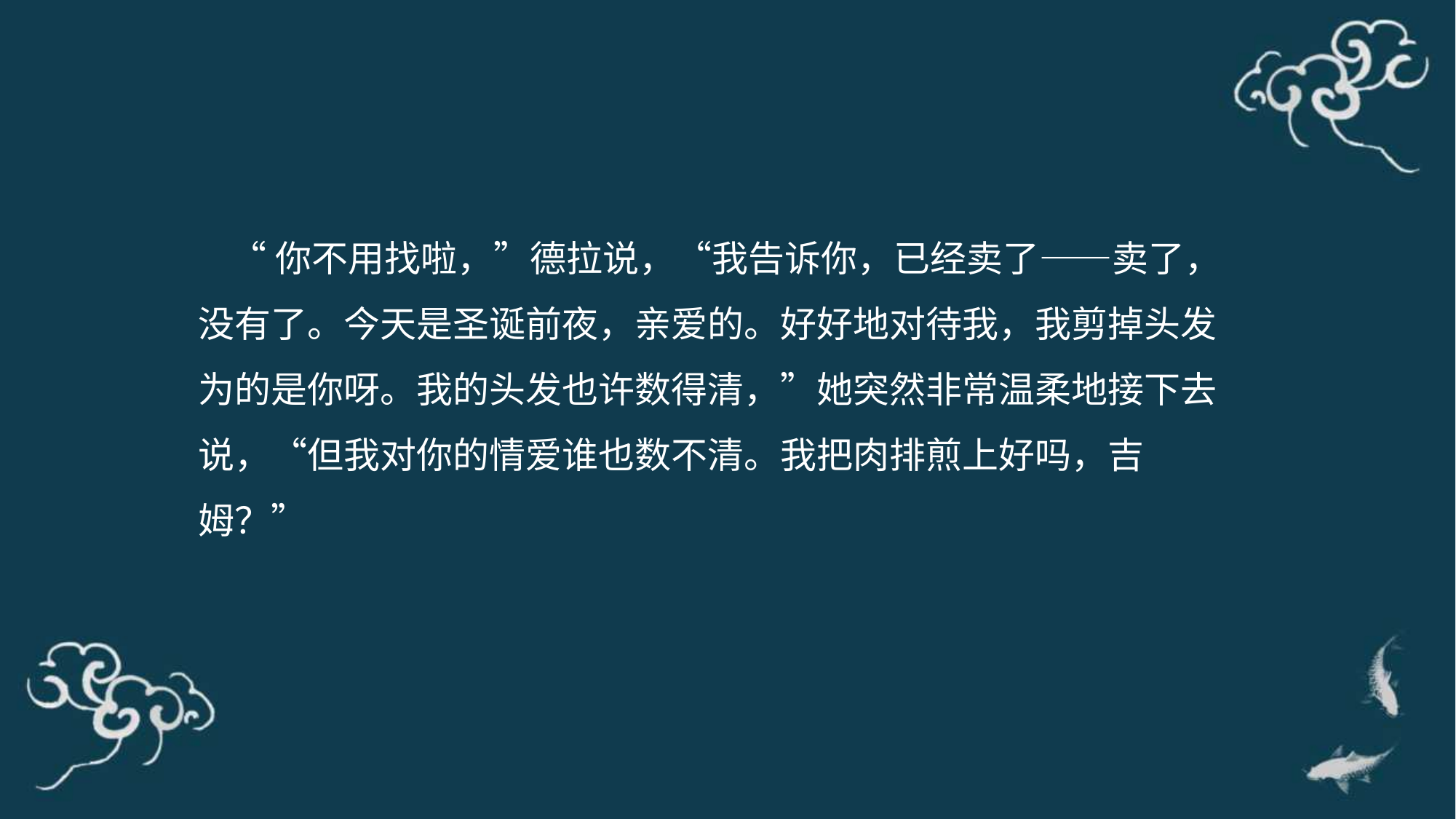

“你不用找啦，”德拉说，“我告诉你，已经卖了——卖了，没有了。今天是圣诞前夜，亲爱的。好好地对待我，我剪掉头发为的是你呀。我的头发也许数得清，”她突然非常温柔地接下去说，“但我对你的情爱谁也数不清。我把肉排煎上好吗，吉姆？”